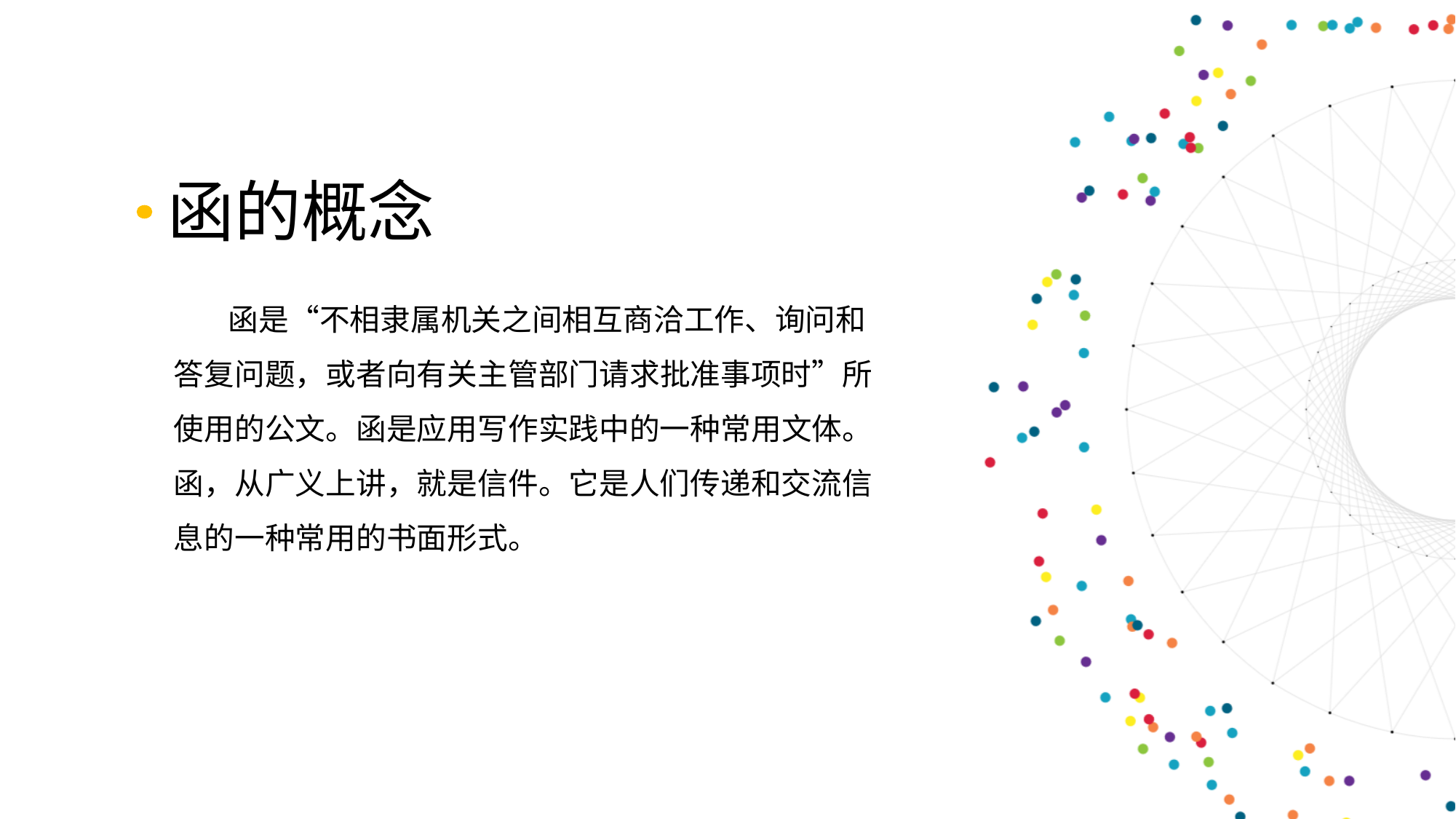

函的概念

       函是“不相隶属机关之间相互商洽工作、询问和答复问题，或者向有关主管部门请求批准事项时”所使用的公文。函是应用写作实践中的一种常用文体。 函，从广义上讲，就是信件。它是人们传递和交流信息的一种常用的书面形式。